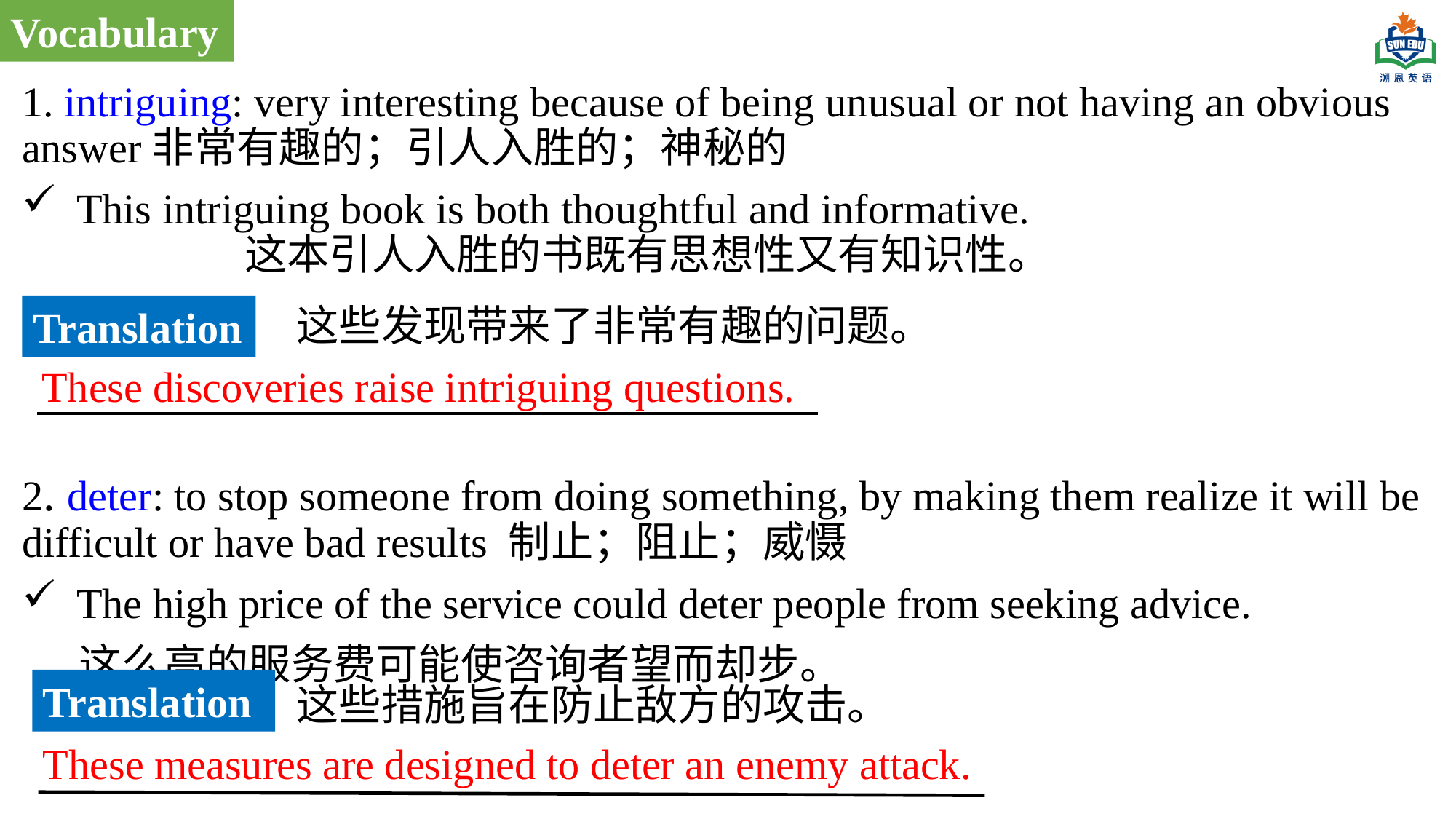

Vocabulary
1. intriguing: very interesting because of being unusual or not having an obvious answer非常有趣的；引人入胜的；神秘的
This intriguing book is both thoughtful and informative.                                                       这本引人入胜的书既有思想性又有知识性。

2. deter: to stop someone from doing something, by making them realize it will be difficult or have bad results 制止；阻止；威慑
The high price of the service could deter people from seeking advice.
     这么高的服务费可能使咨询者望而却步。
这些发现带来了非常有趣的问题。
Translation
These discoveries raise intriguing questions.
Translation
这些措施旨在防止敌方的攻击。
These measures are designed to deter an enemy attack.